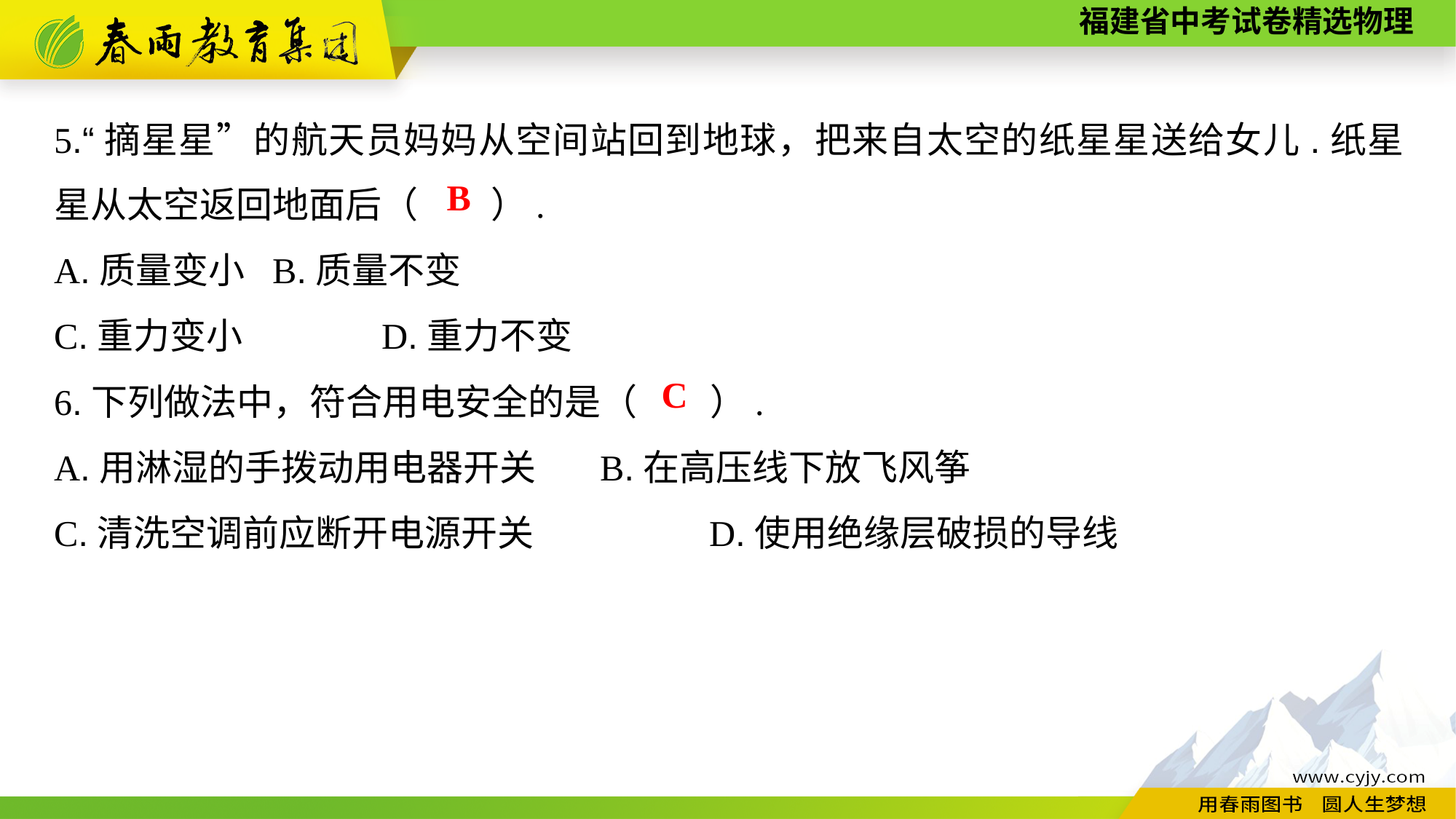

5.“摘星星”的航天员妈妈从空间站回到地球，把来自太空的纸星星送给女儿.纸星星从太空返回地面后（　　）.
A.质量变小	B.质量不变
C.重力变小　　	D.重力不变
6.下列做法中，符合用电安全的是（　　）.
A.用淋湿的手拨动用电器开关	B.在高压线下放飞风筝
C.清洗空调前应断开电源开关　　	D.使用绝缘层破损的导线
B
C